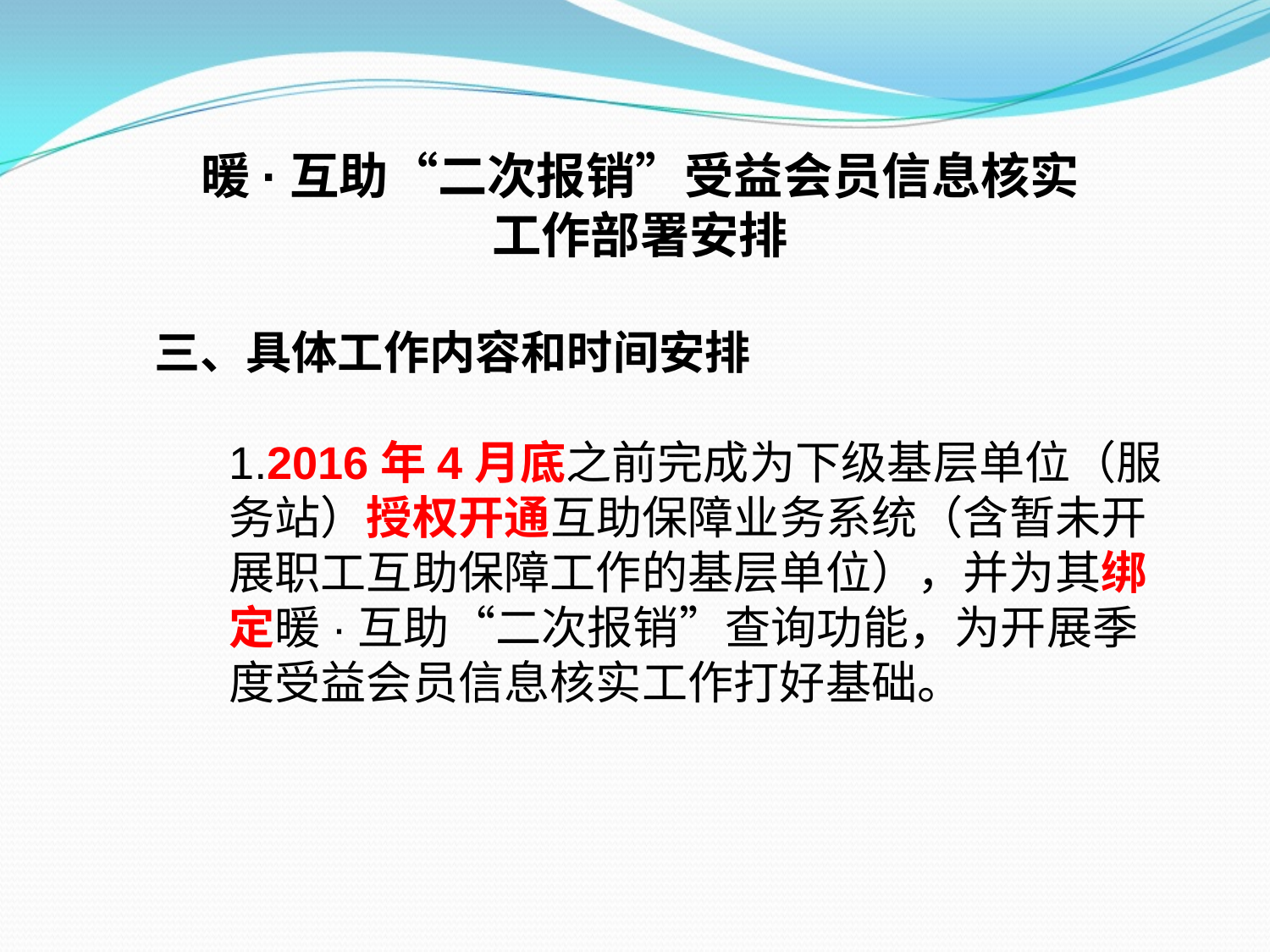

暖·互助“二次报销”受益会员信息核实
工作部署安排
    三、具体工作内容和时间安排

1.2016年4月底之前完成为下级基层单位（服务站）授权开通互助保障业务系统（含暂未开展职工互助保障工作的基层单位），并为其绑定暖·互助“二次报销”查询功能，为开展季度受益会员信息核实工作打好基础。